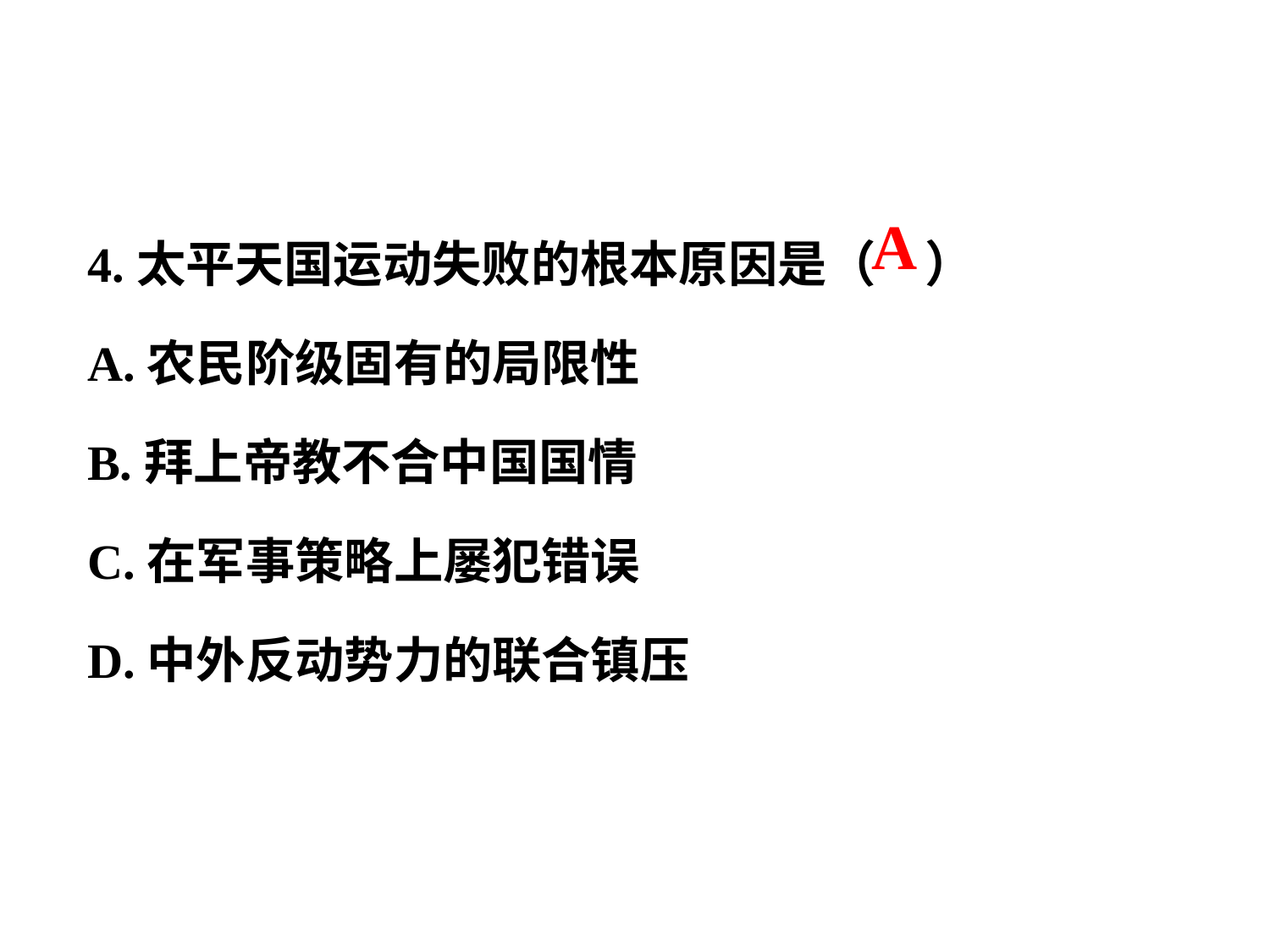

4.太平天国运动失败的根本原因是（　）
A.农民阶级固有的局限性
B.拜上帝教不合中国国情
C.在军事策略上屡犯错误
D.中外反动势力的联合镇压
  A